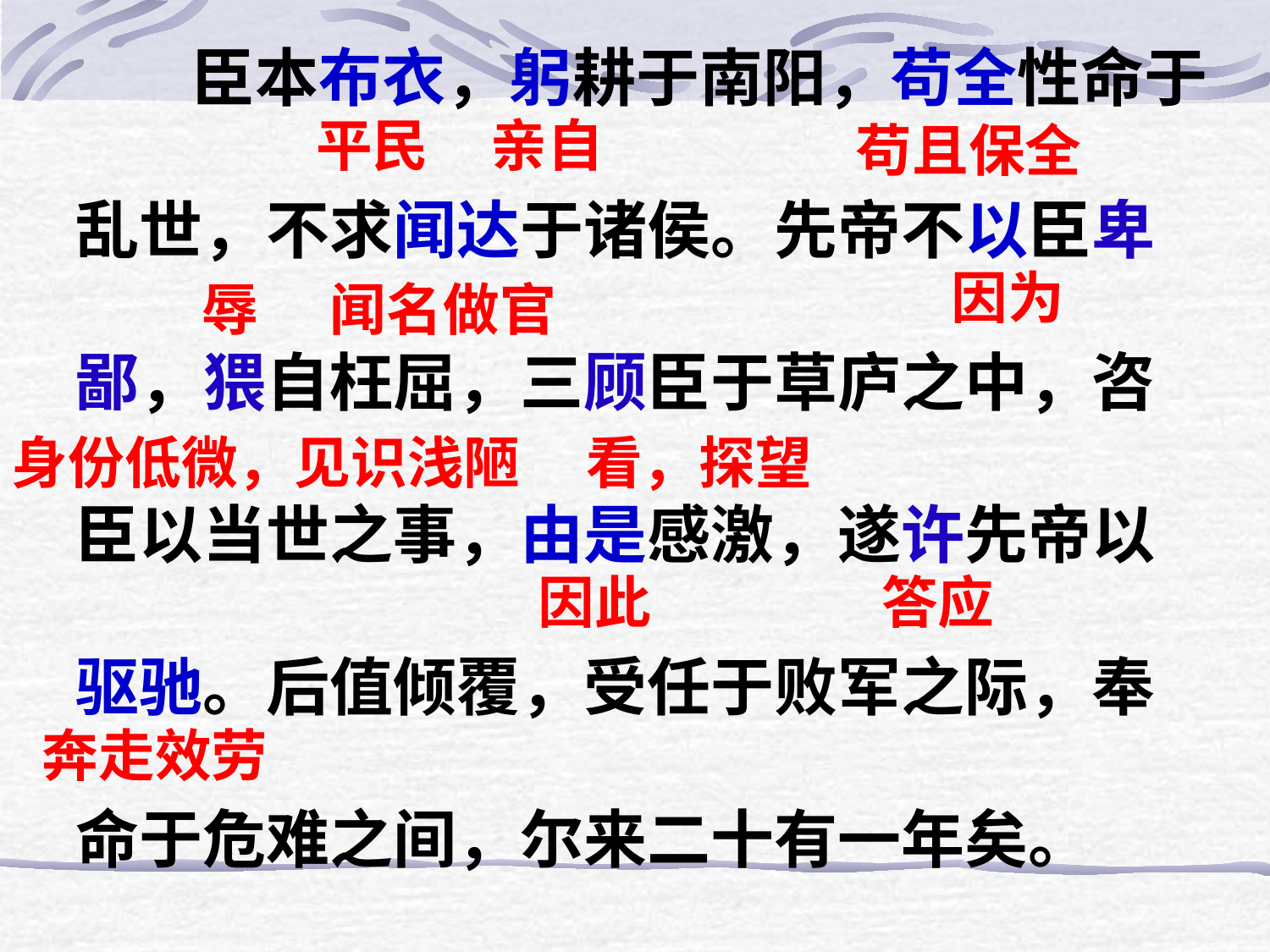

臣本布衣，躬耕于南阳，苟全性命于

乱世，不求闻达于诸侯。先帝不以臣卑

鄙，猥自枉屈，三顾臣于草庐之中，咨

臣以当世之事，由是感激，遂许先帝以

驱驰。后值倾覆，受任于败军之际，奉

命于危难之间，尔来二十有一年矣。
亲自
平民
苟且保全
因为
辱
闻名做官
身份低微，见识浅陋
看，探望
答应
因此
奔走效劳